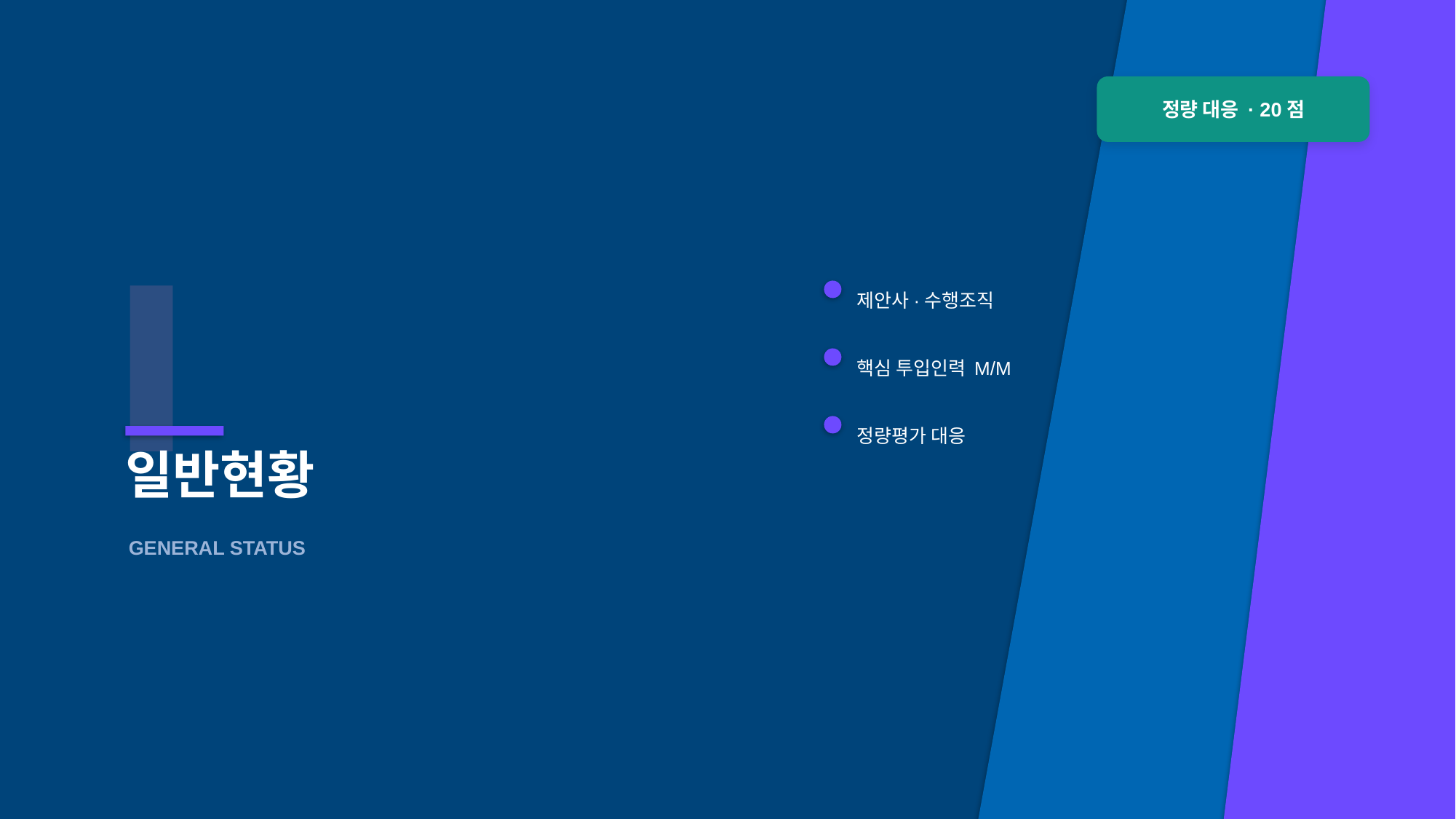

정량 대응 · 20점
Ⅰ
제안사·수행조직

핵심 투입인력 M/M

정량평가 대응

일반현황
GENERAL STATUS